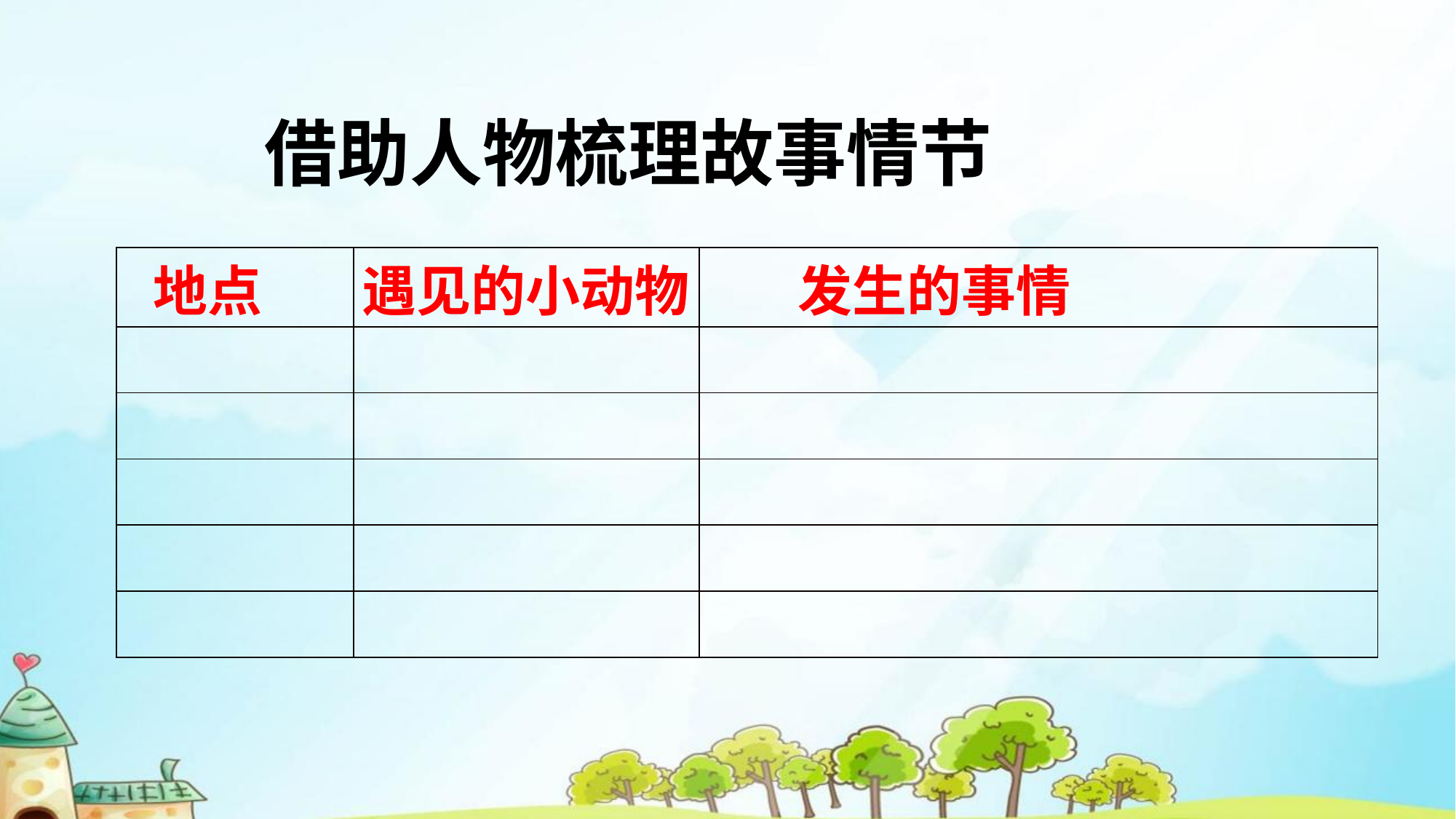

# 借助人物梳理故事情节
| 地点 | 遇见的小动物 | 发生的事情 |
| --- | --- | --- |
|  |  |  |
|  |  |  |
|  |  |  |
|  |  |  |
|  |  |  |